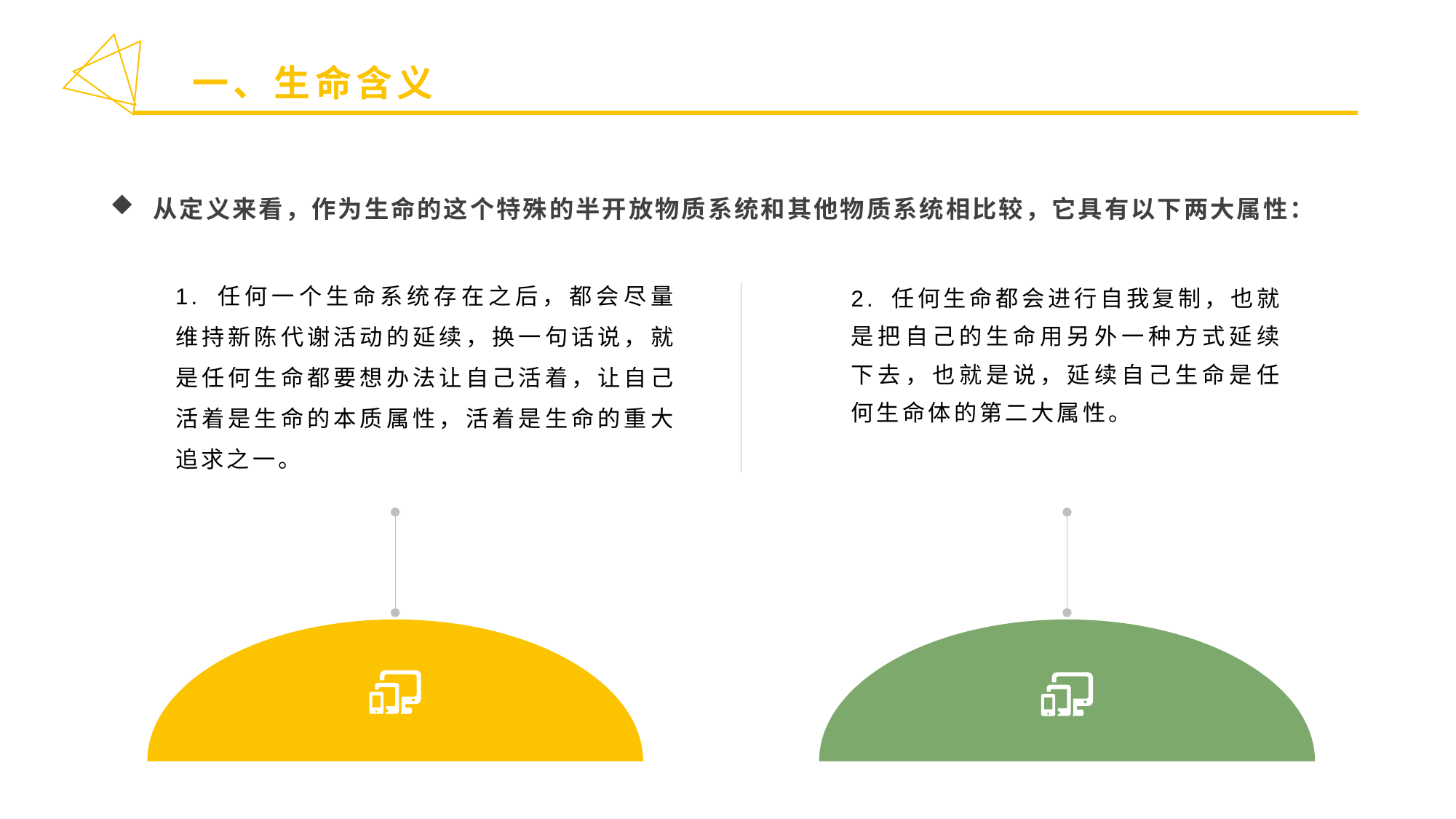

一、生命含义
从定义来看，作为生命的这个特殊的半开放物质系统和其他物质系统相比较，它具有以下两大属性：
1. 任何一个生命系统存在之后，都会尽量维持新陈代谢活动的延续，换一句话说，就是任何生命都要想办法让自己活着，让自己活着是生命的本质属性，活着是生命的重大追求之一。
2. 任何生命都会进行自我复制，也就是把自己的生命用另外一种方式延续下去，也就是说，延续自己生命是任何生命体的第二大属性。